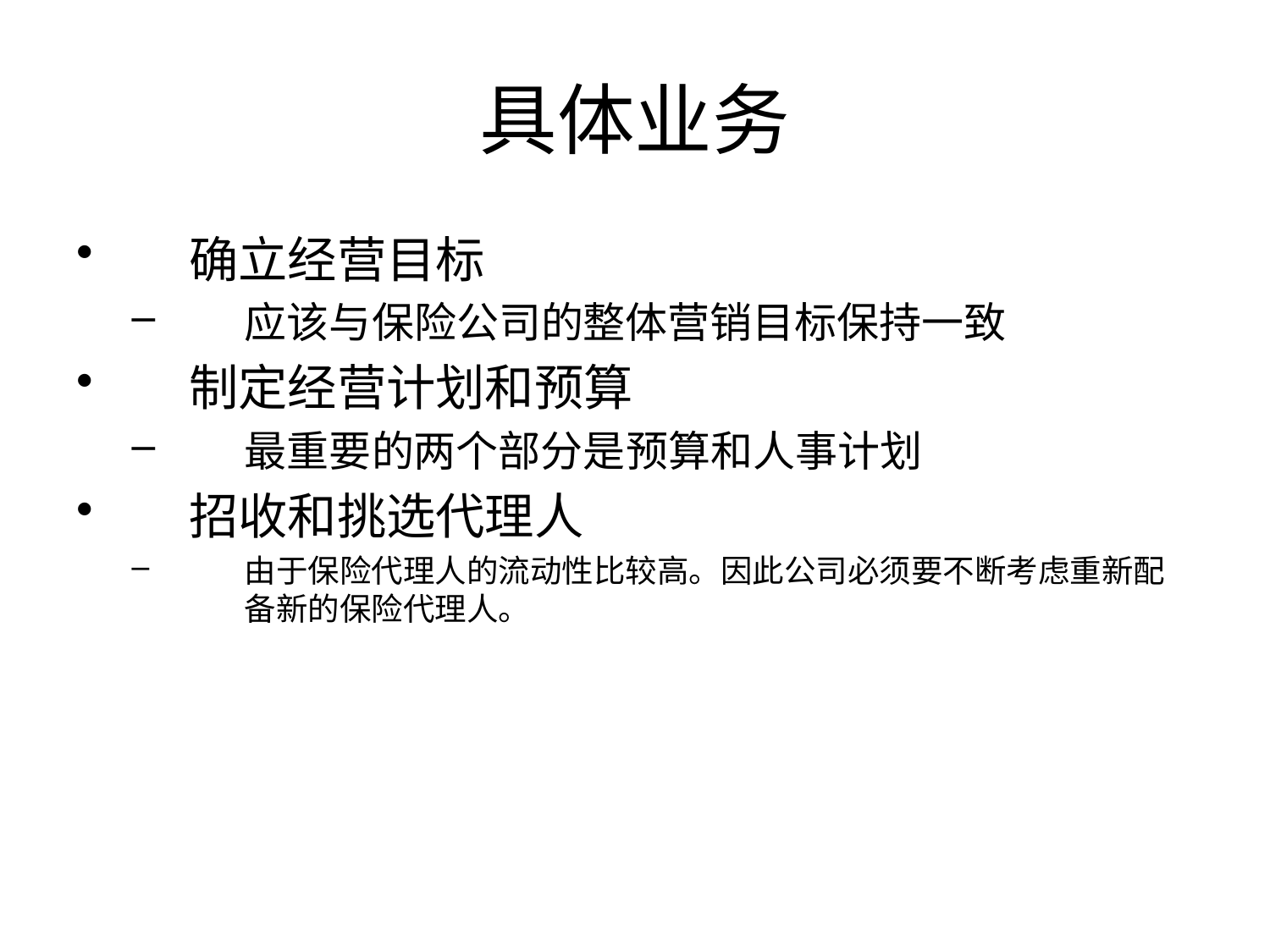

# 具体业务
确立经营目标
应该与保险公司的整体营销目标保持一致
制定经营计划和预算
最重要的两个部分是预算和人事计划
招收和挑选代理人
由于保险代理人的流动性比较高。因此公司必须要不断考虑重新配备新的保险代理人。